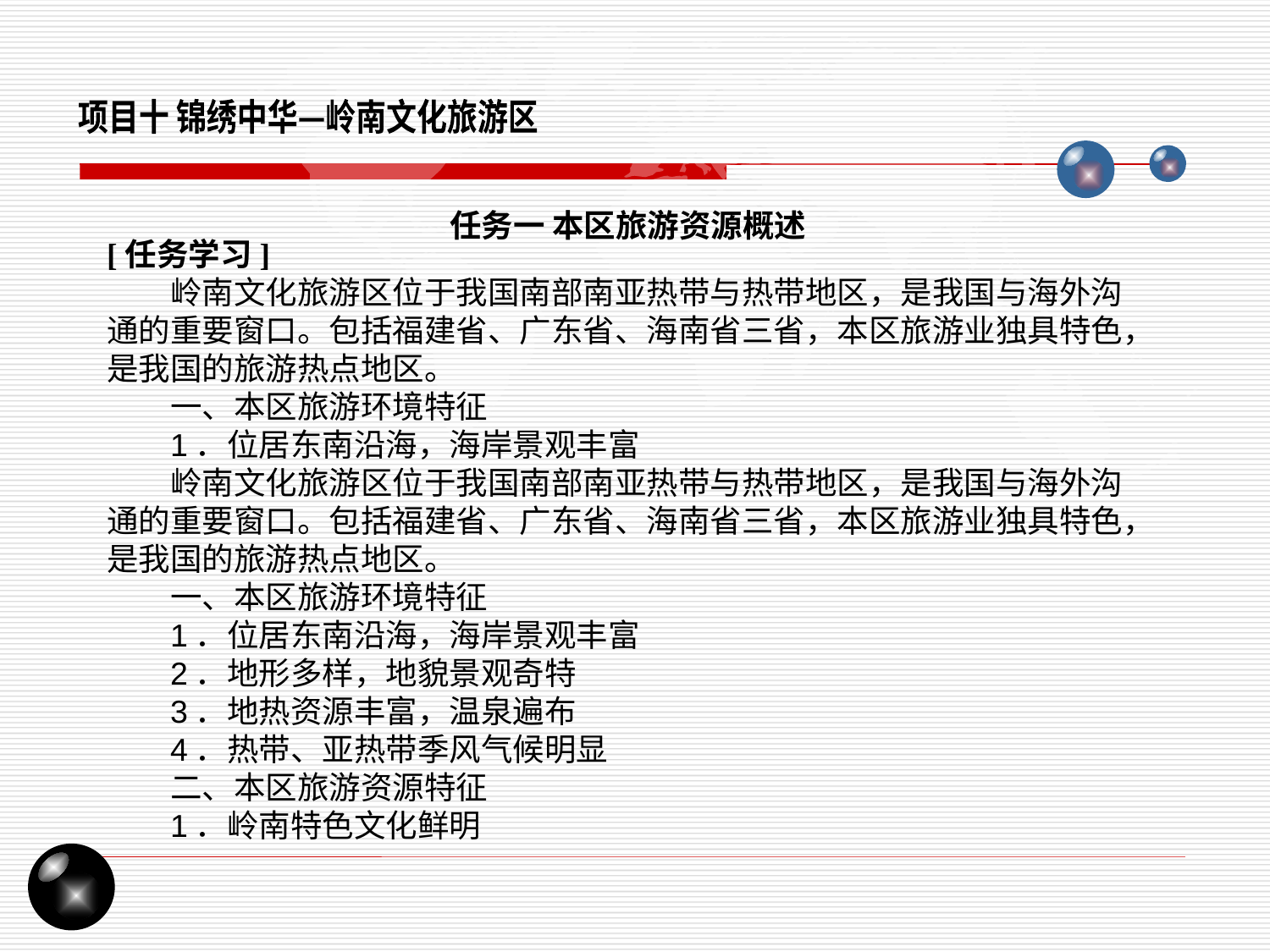

项目十 锦绣中华—岭南文化旅游区
任务一 本区旅游资源概述

[任务学习]
岭南文化旅游区位于我国南部南亚热带与热带地区，是我国与海外沟通的重要窗口。包括福建省、广东省、海南省三省，本区旅游业独具特色，是我国的旅游热点地区。
一、本区旅游环境特征
1．位居东南沿海，海岸景观丰富
岭南文化旅游区位于我国南部南亚热带与热带地区，是我国与海外沟通的重要窗口。包括福建省、广东省、海南省三省，本区旅游业独具特色，是我国的旅游热点地区。
一、本区旅游环境特征
1．位居东南沿海，海岸景观丰富
2．地形多样，地貌景观奇特
3．地热资源丰富，温泉遍布
4．热带、亚热带季风气候明显
二、本区旅游资源特征
1．岭南特色文化鲜明